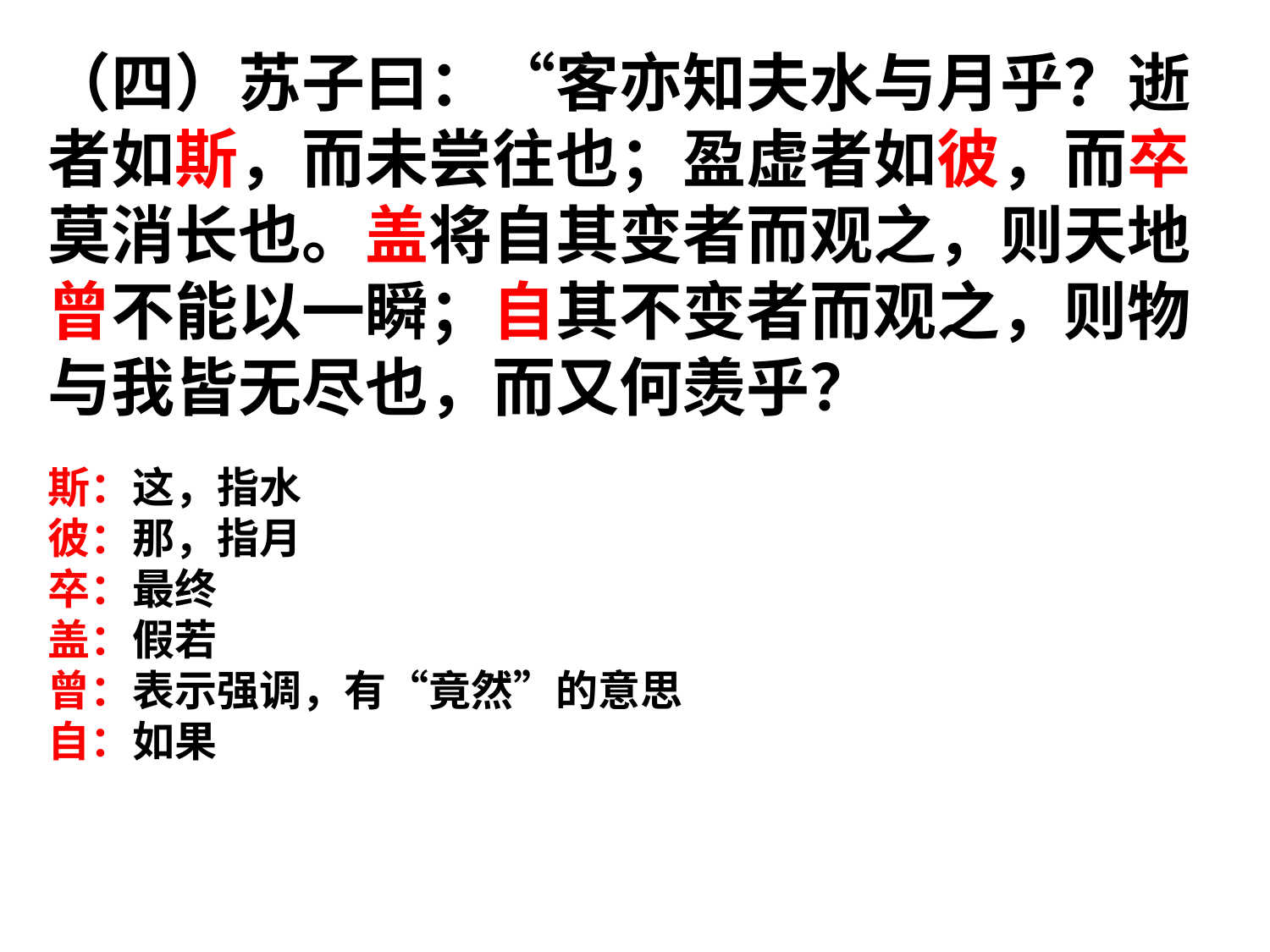

（四）苏子曰：“客亦知夫水与月乎？逝者如斯，而未尝往也；盈虚者如彼，而卒莫消长也。盖将自其变者而观之，则天地曾不能以一瞬；自其不变者而观之，则物与我皆无尽也，而又何羡乎？

斯：这，指水
彼：那，指月
卒：最终
盖：假若
曾：表示强调，有“竟然”的意思
自：如果